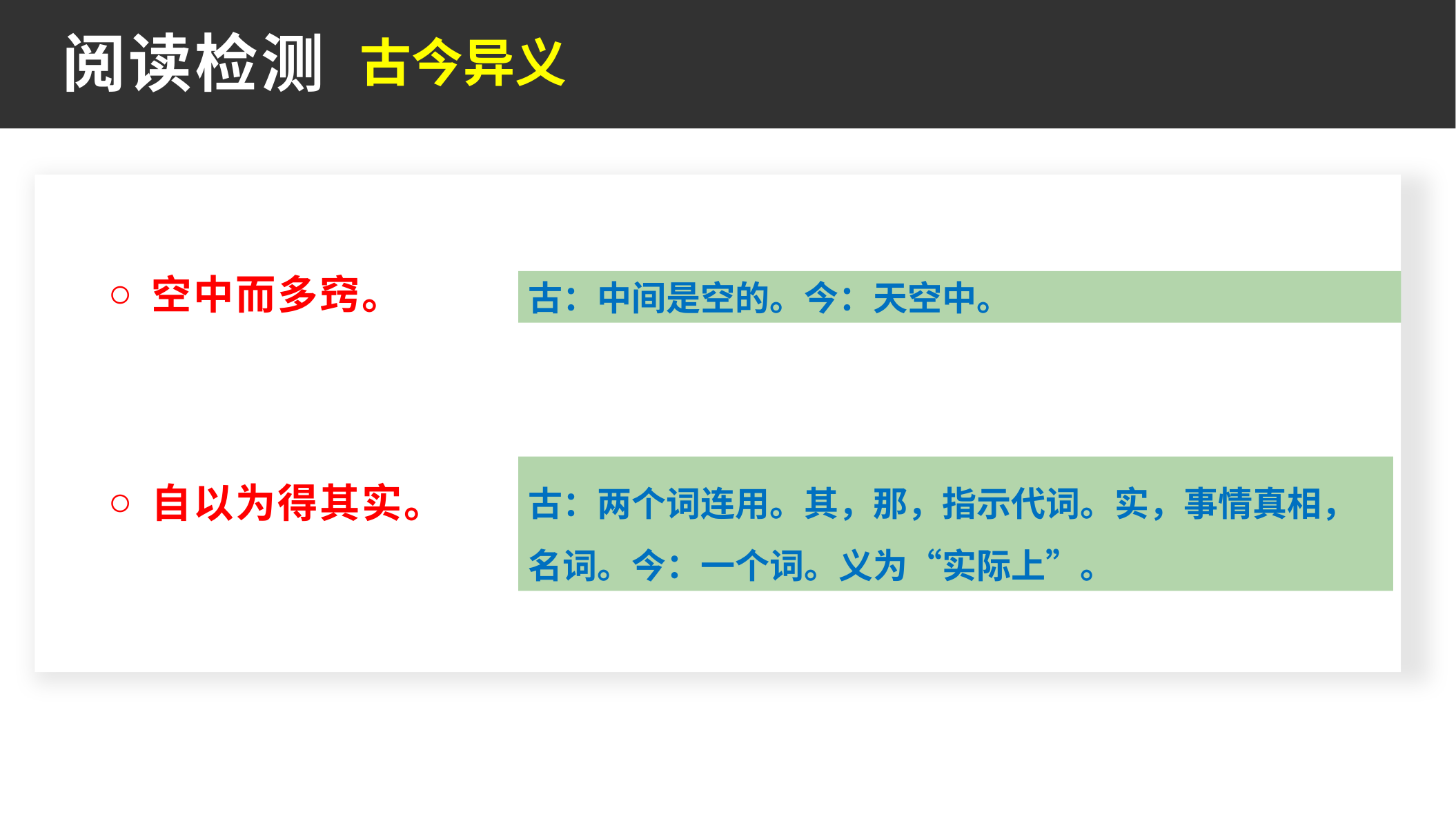

古今异义
阅读检测

空中而多窍。

自以为得其实。
古：中间是空的。今：天空中。
古：两个词连用。其，那，指示代词。实，事情真相，名词。今：一个词。义为“实际上”。